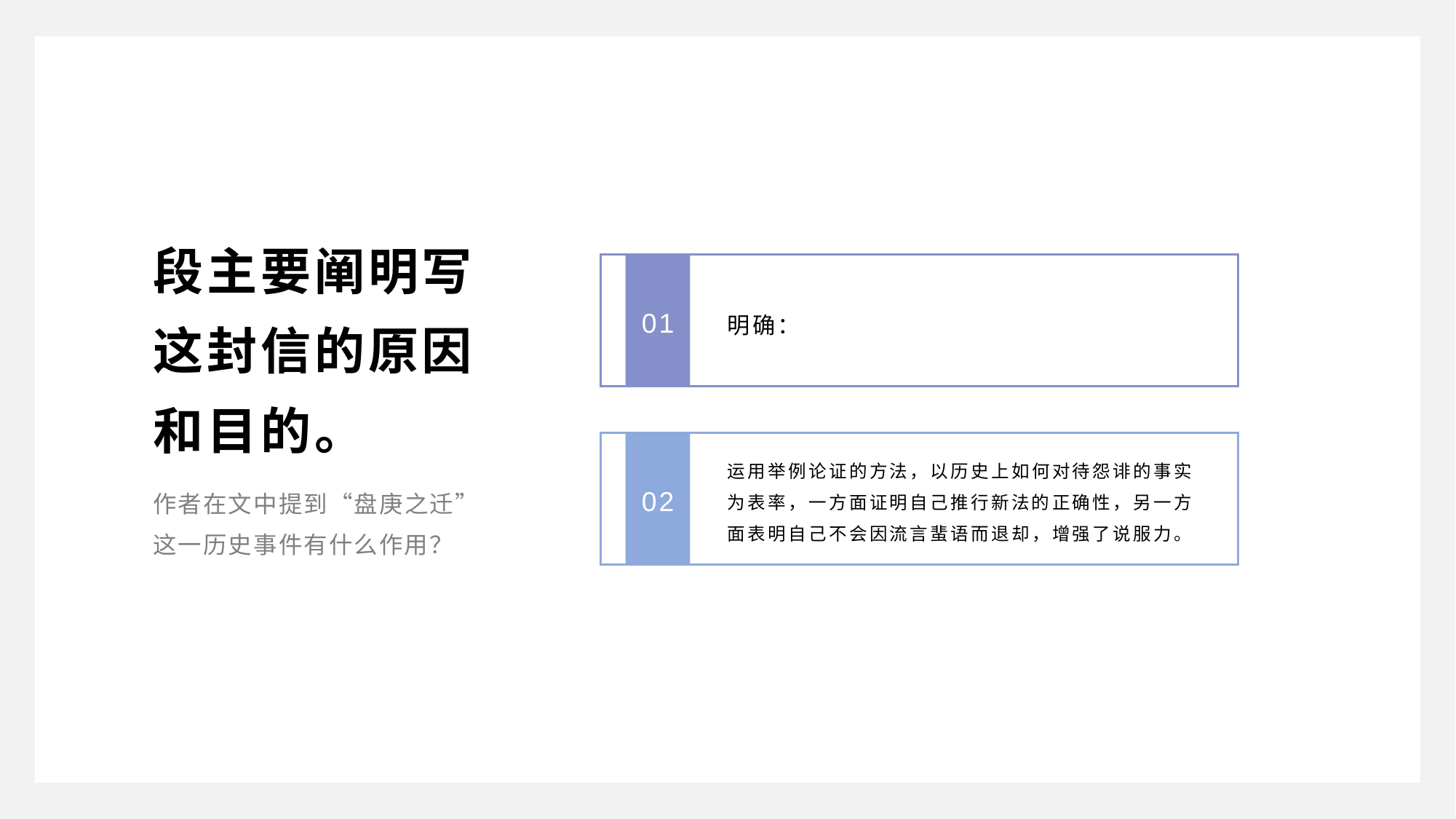

段主要阐明写这封信的原因和目的。

01
明确：

02
运用举例论证的方法，以历史上如何对待怨诽的事实为表率，一方面证明自己推行新法的正确性，另一方面表明自己不会因流言蜚语而退却，增强了说服力。
作者在文中提到“盘庚之迁”这一历史事件有什么作用？